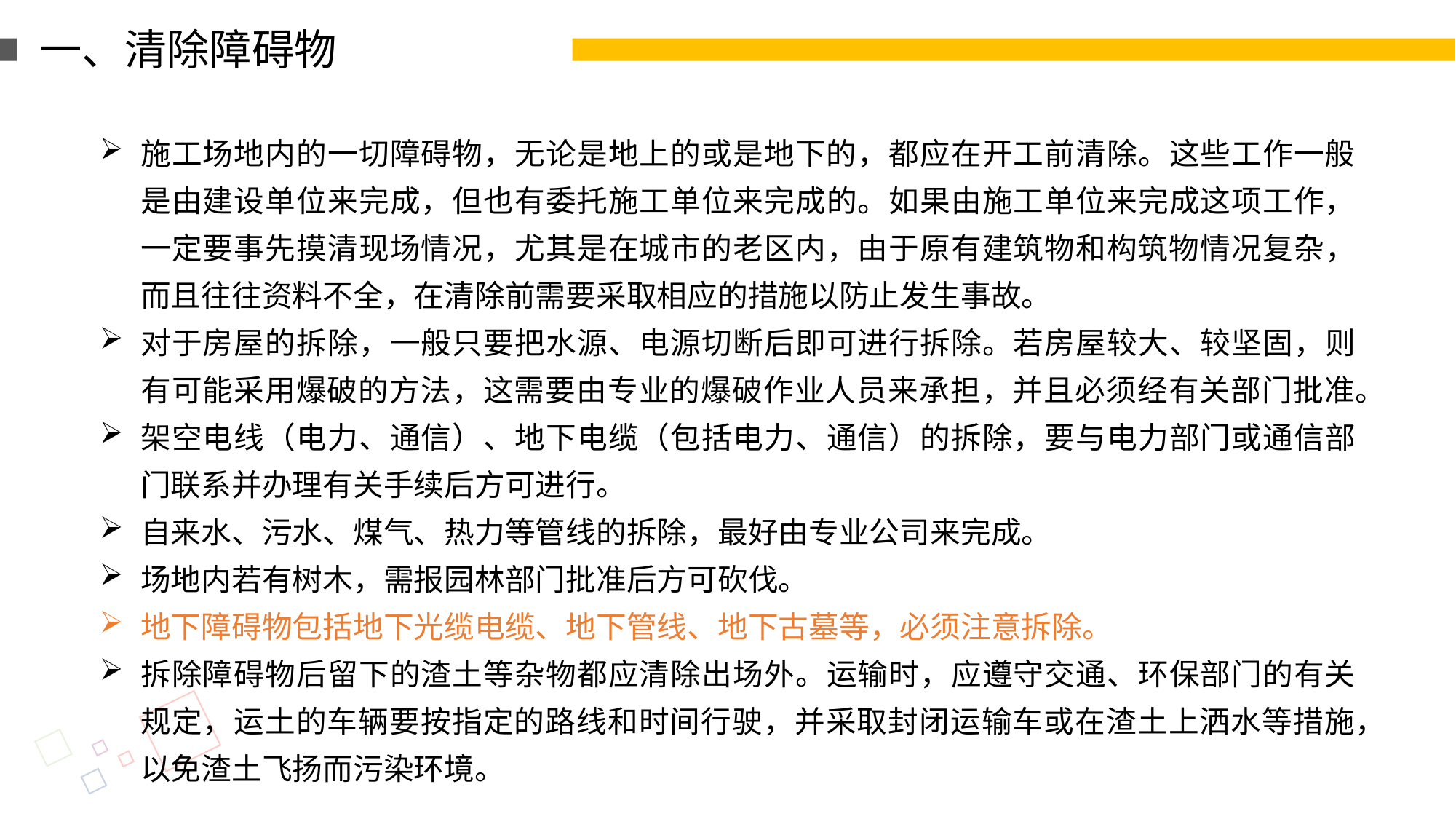

一、清除障碍物
施工场地内的一切障碍物，无论是地上的或是地下的，都应在开工前清除。这些工作一般是由建设单位来完成，但也有委托施工单位来完成的。如果由施工单位来完成这项工作，一定要事先摸清现场情况，尤其是在城市的老区内，由于原有建筑物和构筑物情况复杂，而且往往资料不全，在清除前需要采取相应的措施以防止发生事故。
对于房屋的拆除，一般只要把水源、电源切断后即可进行拆除。若房屋较大、较坚固，则有可能采用爆破的方法，这需要由专业的爆破作业人员来承担，并且必须经有关部门批准。
架空电线（电力、通信）、地下电缆（包括电力、通信）的拆除，要与电力部门或通信部门联系并办理有关手续后方可进行。
自来水、污水、煤气、热力等管线的拆除，最好由专业公司来完成。
场地内若有树木，需报园林部门批准后方可砍伐。
地下障碍物包括地下光缆电缆、地下管线、地下古墓等，必须注意拆除。
拆除障碍物后留下的渣土等杂物都应清除出场外。运输时，应遵守交通、环保部门的有关规定，运土的车辆要按指定的路线和时间行驶，并采取封闭运输车或在渣土上洒水等措施，以免渣土飞扬而污染环境。